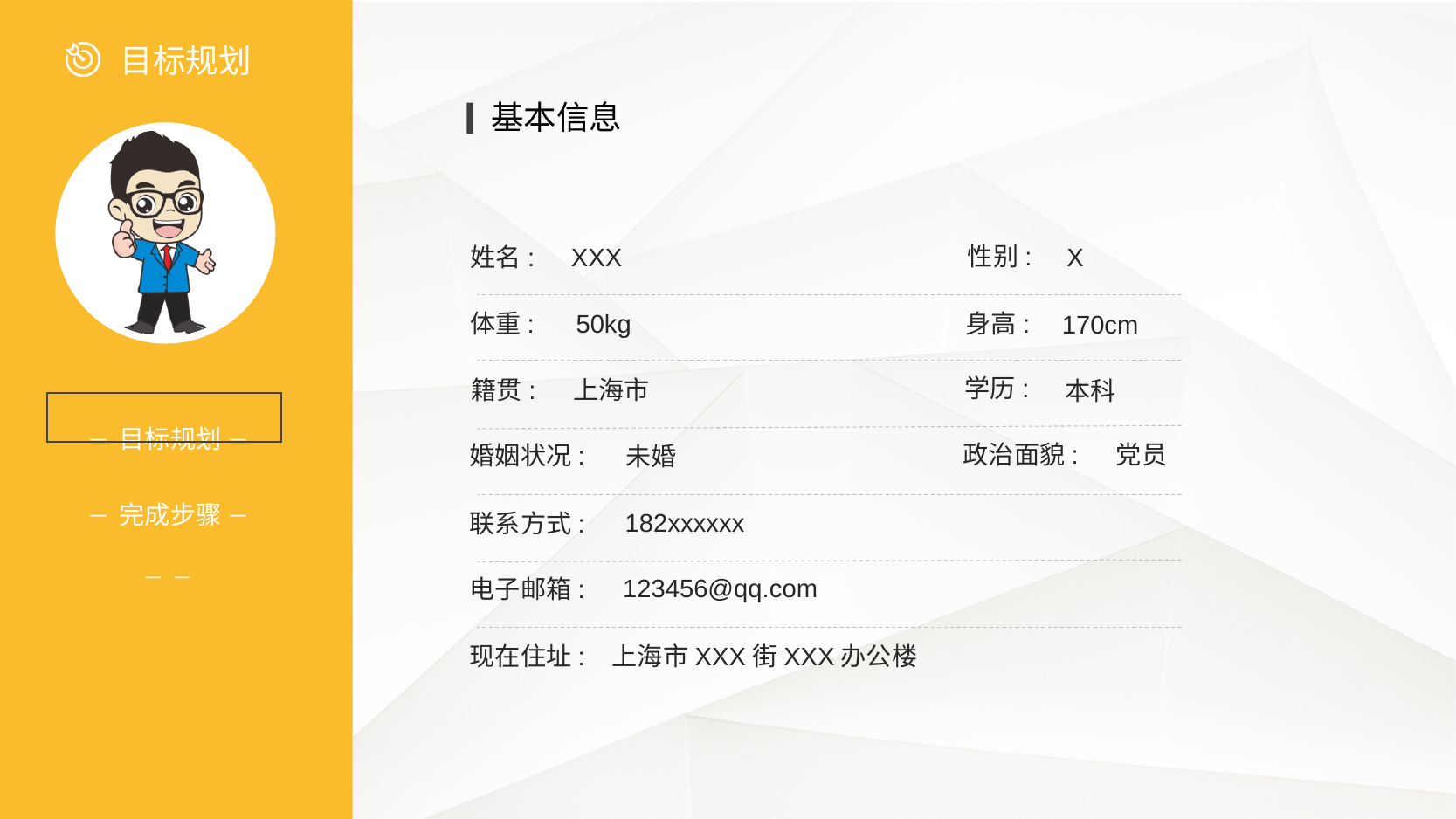

基本信息

性别:
X
姓名:
XXX
身高:
体重:
50kg
170cm
学历:
籍贯:
上海市
本科
党员
政治面貌:
婚姻状况:
未婚
182xxxxxx
联系方式:
123456@qq.com
电子邮箱:
上海市XXX街XXX办公楼
现在住址: